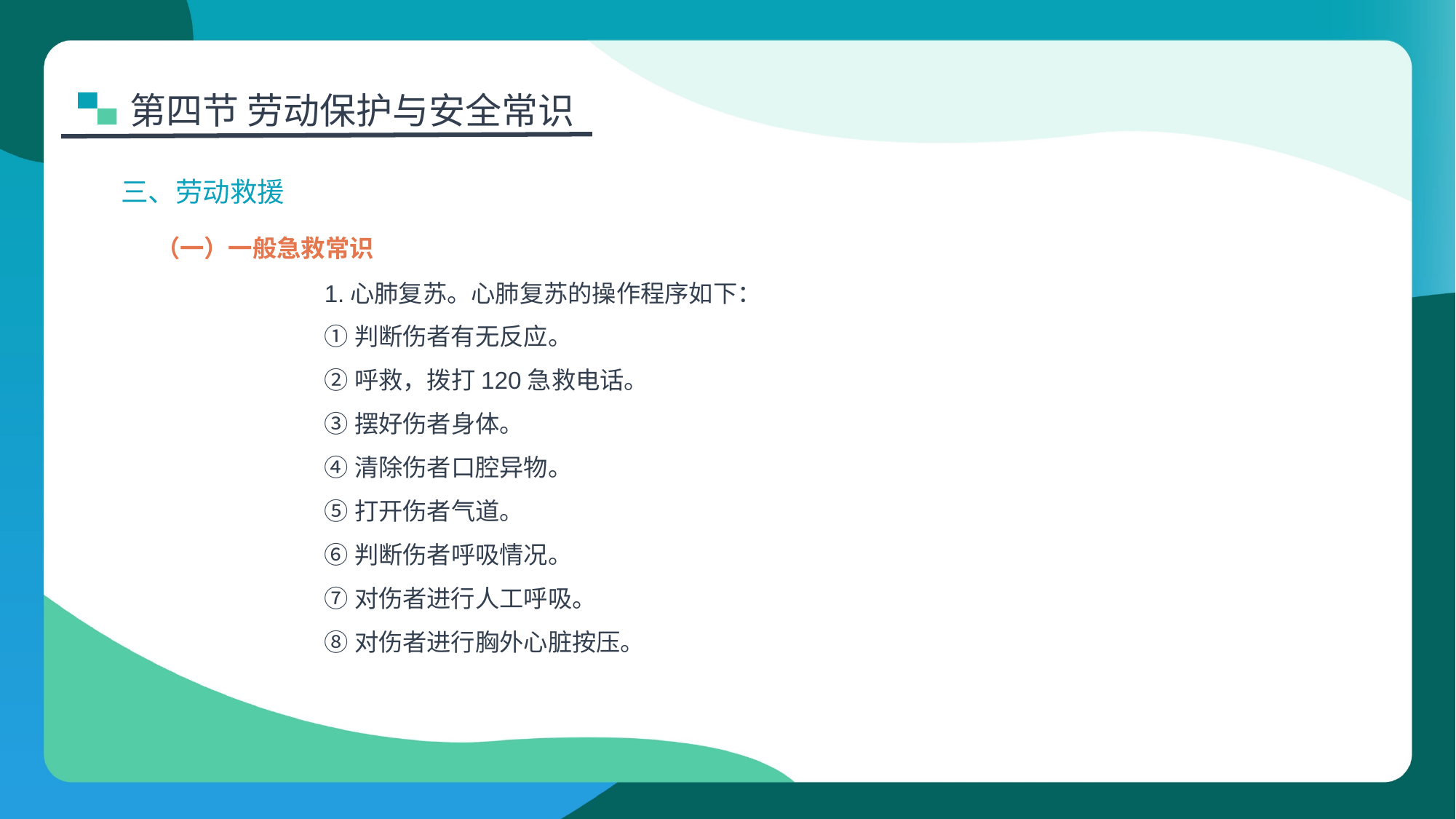

第四节 劳动保护与安全常识

三、劳动救援
（一）一般急救常识
1.心肺复苏。心肺复苏的操作程序如下：
①判断伤者有无反应。
②呼救，拨打120急救电话。
③摆好伤者身体。
④清除伤者口腔异物。
⑤打开伤者气道。
⑥判断伤者呼吸情况。
⑦对伤者进行人工呼吸。
⑧对伤者进行胸外心脏按压。